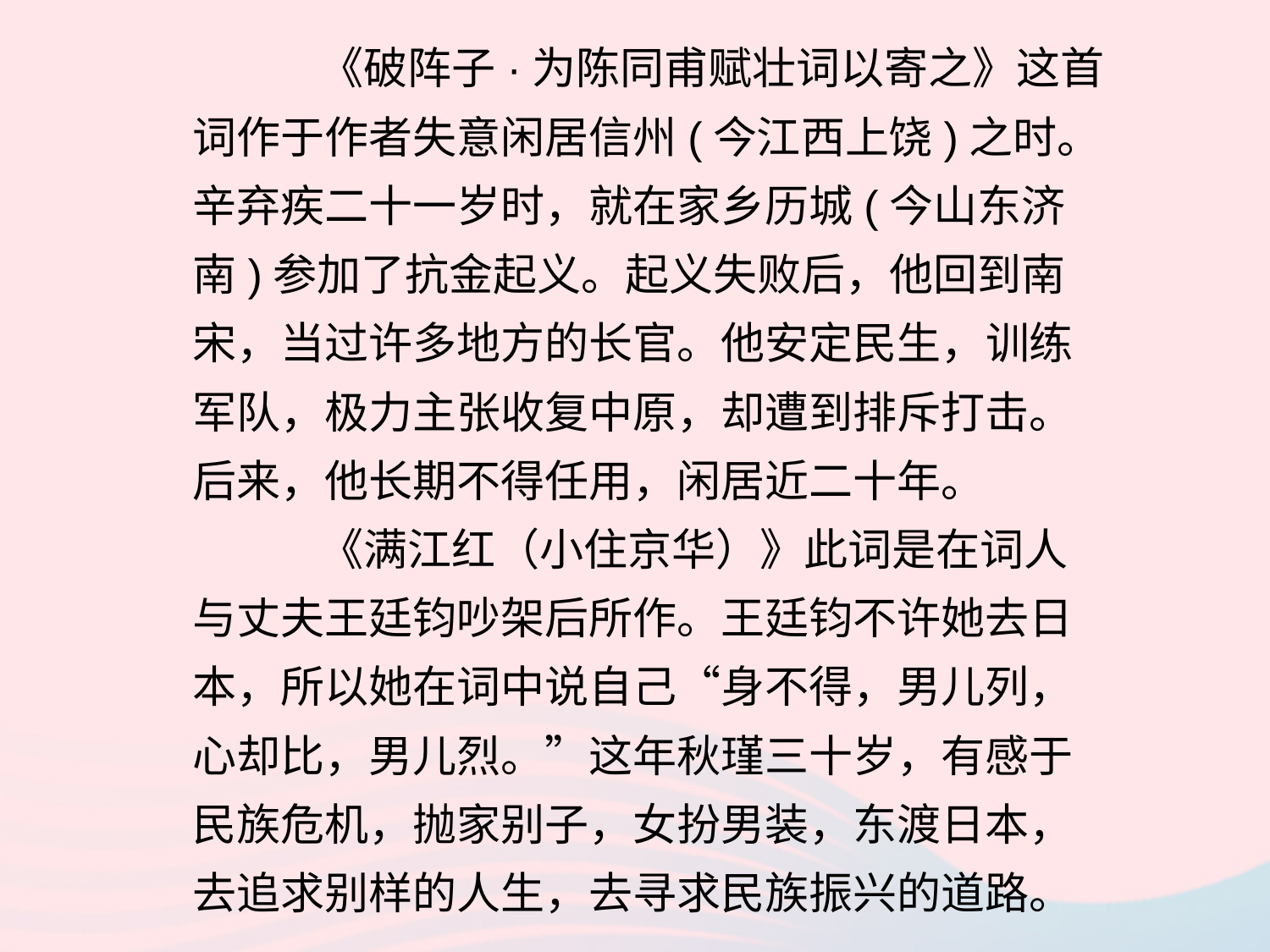

《破阵子·为陈同甫赋壮词以寄之》这首词作于作者失意闲居信州(今江西上饶)之时。辛弃疾二十一岁时，就在家乡历城(今山东济南)参加了抗金起义。起义失败后，他回到南宋，当过许多地方的长官。他安定民生，训练军队，极力主张收复中原，却遭到排斥打击。后来，他长期不得任用，闲居近二十年。
	《满江红（小住京华）》此词是在词人与丈夫王廷钧吵架后所作。王廷钧不许她去日本，所以她在词中说自己“身不得，男儿列，心却比，男儿烈。”这年秋瑾三十岁，有感于民族危机，抛家别子，女扮男装，东渡日本，去追求别样的人生，去寻求民族振兴的道路。